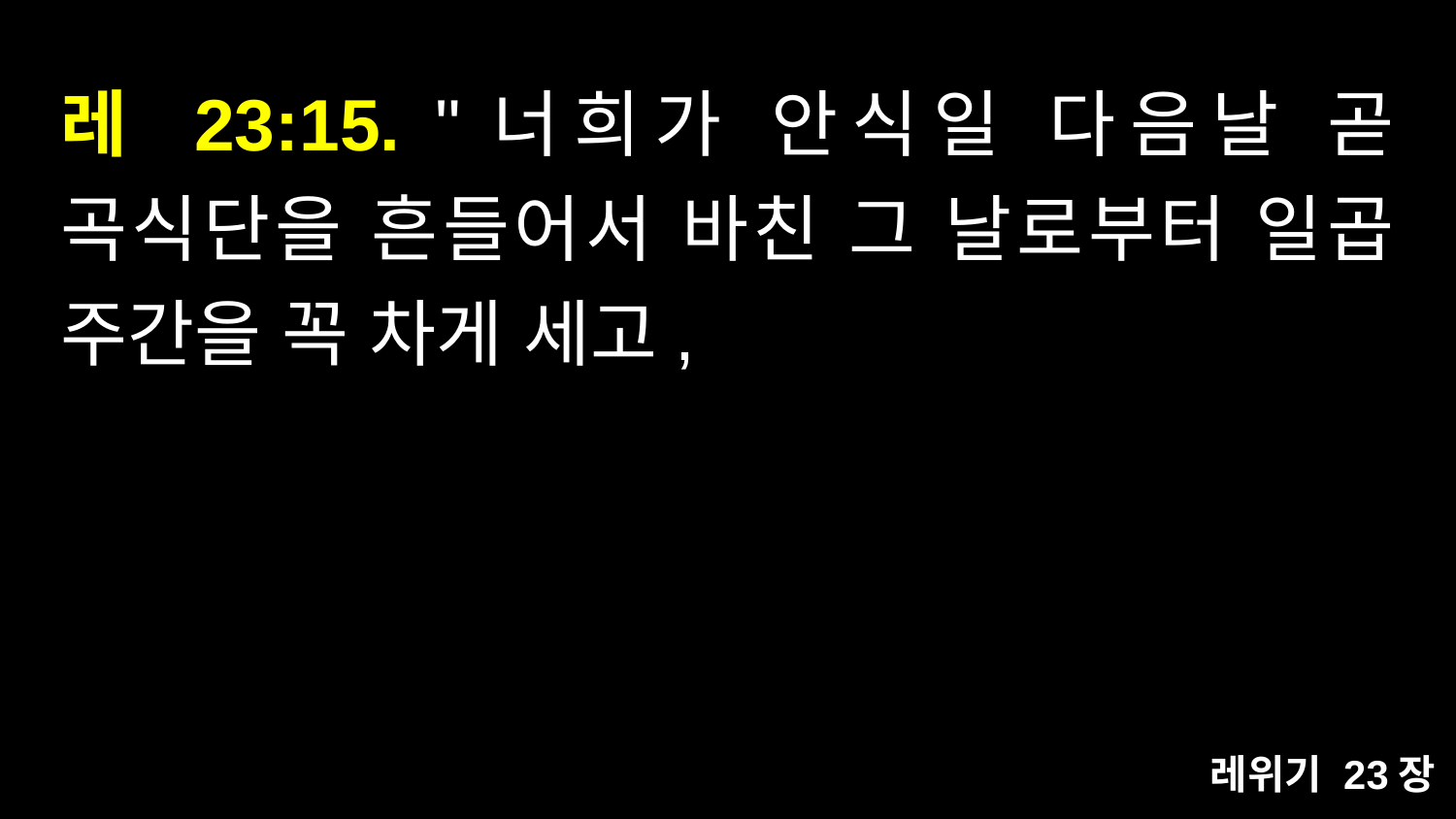

# 레 23:15. "너희가 안식일 다음날 곧 곡식단을 흔들어서 바친 그 날로부터 일곱 주간을 꼭 차게 세고,
레위기 23장